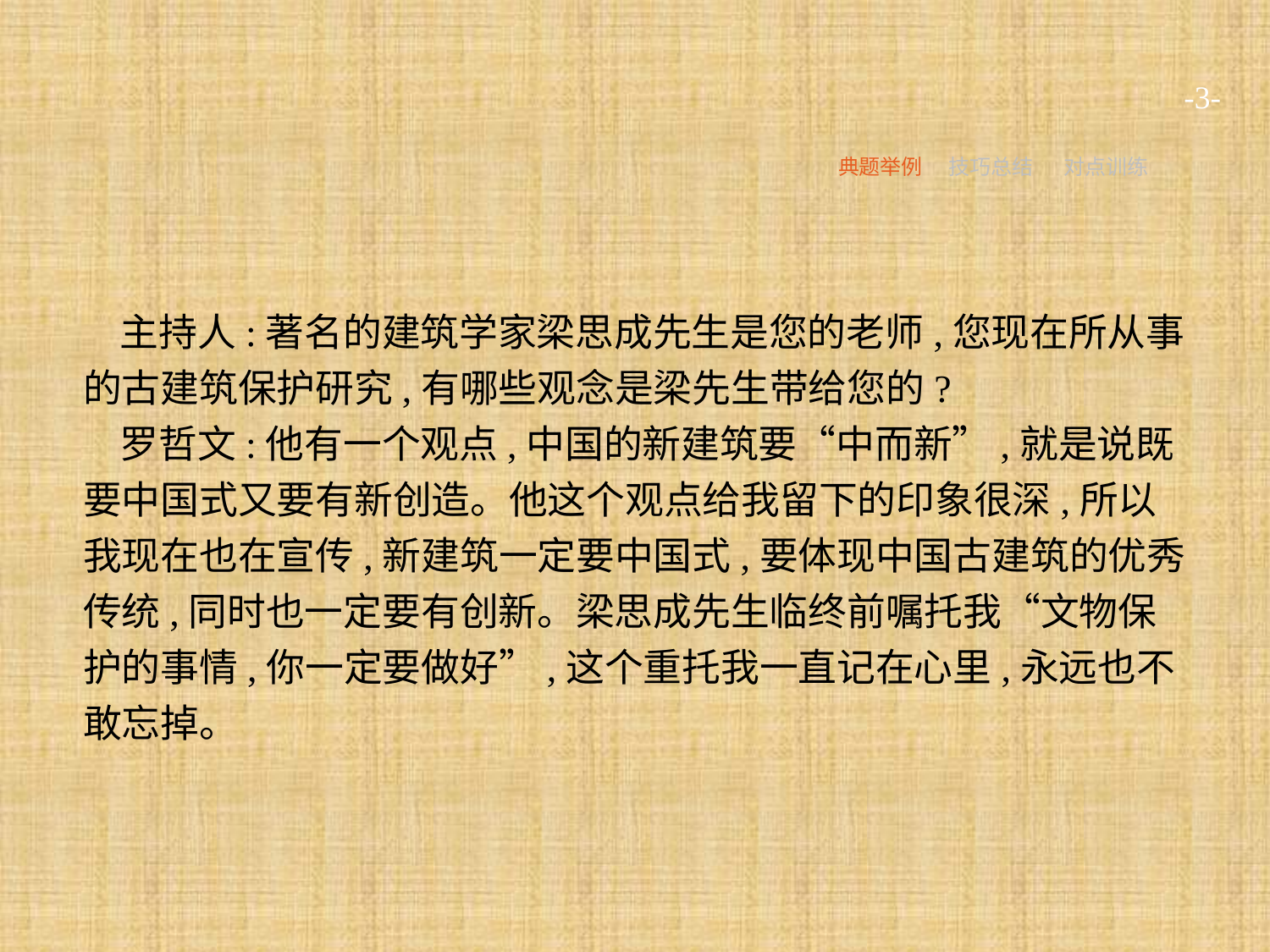

-3-
典题举例
技巧总结
对点训练
主持人:著名的建筑学家梁思成先生是您的老师,您现在所从事的古建筑保护研究,有哪些观念是梁先生带给您的?
罗哲文:他有一个观点,中国的新建筑要“中而新”,就是说既要中国式又要有新创造。他这个观点给我留下的印象很深,所以我现在也在宣传,新建筑一定要中国式,要体现中国古建筑的优秀传统,同时也一定要有创新。梁思成先生临终前嘱托我“文物保护的事情,你一定要做好”,这个重托我一直记在心里,永远也不敢忘掉。